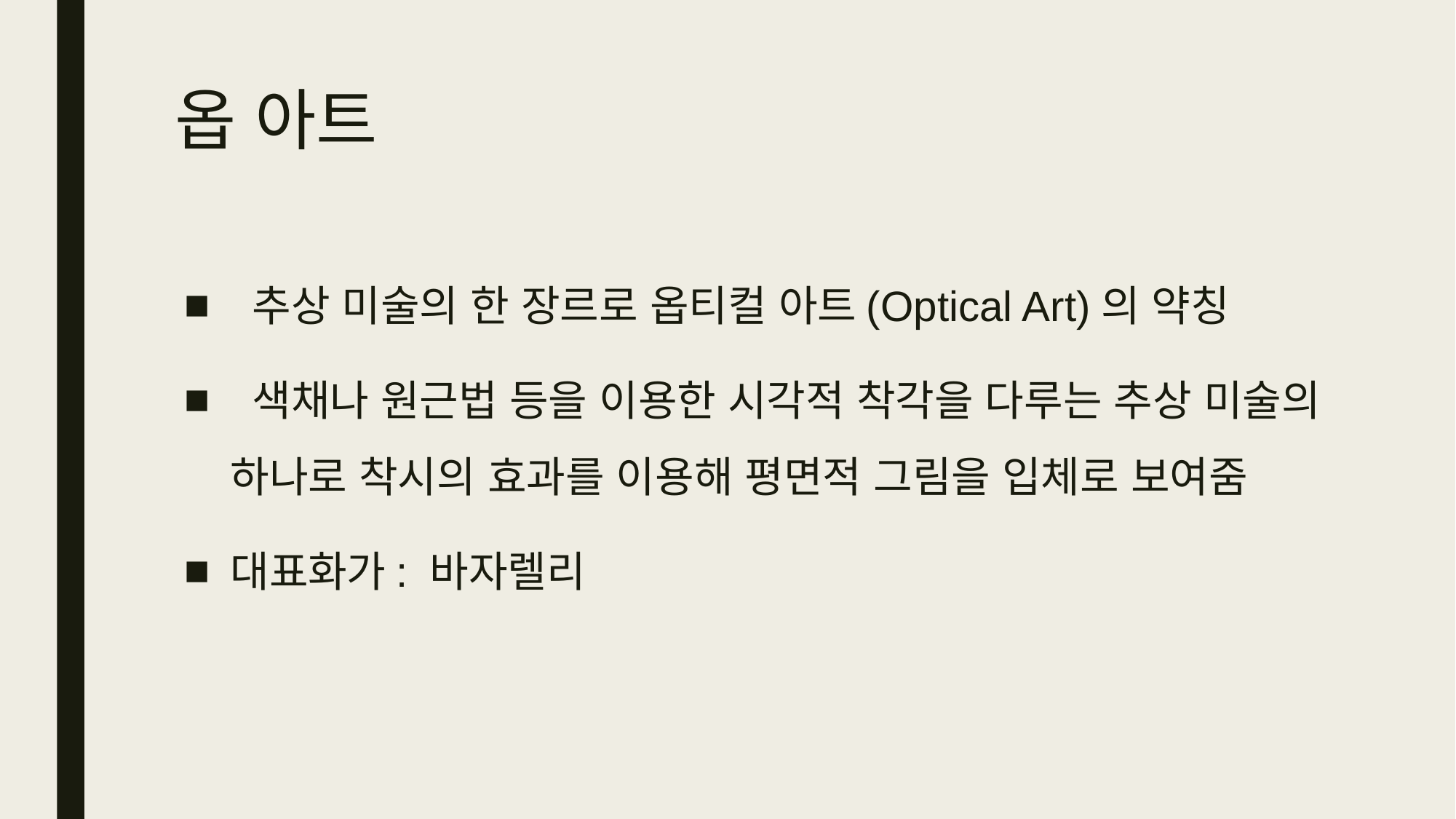

# 옵 아트
 추상 미술의 한 장르로 옵티컬 아트(Optical Art)의 약칭
 색채나 원근법 등을 이용한 시각적 착각을 다루는 추상 미술의 하나로 착시의 효과를 이용해 평면적 그림을 입체로 보여줌
대표화가: 바자렐리